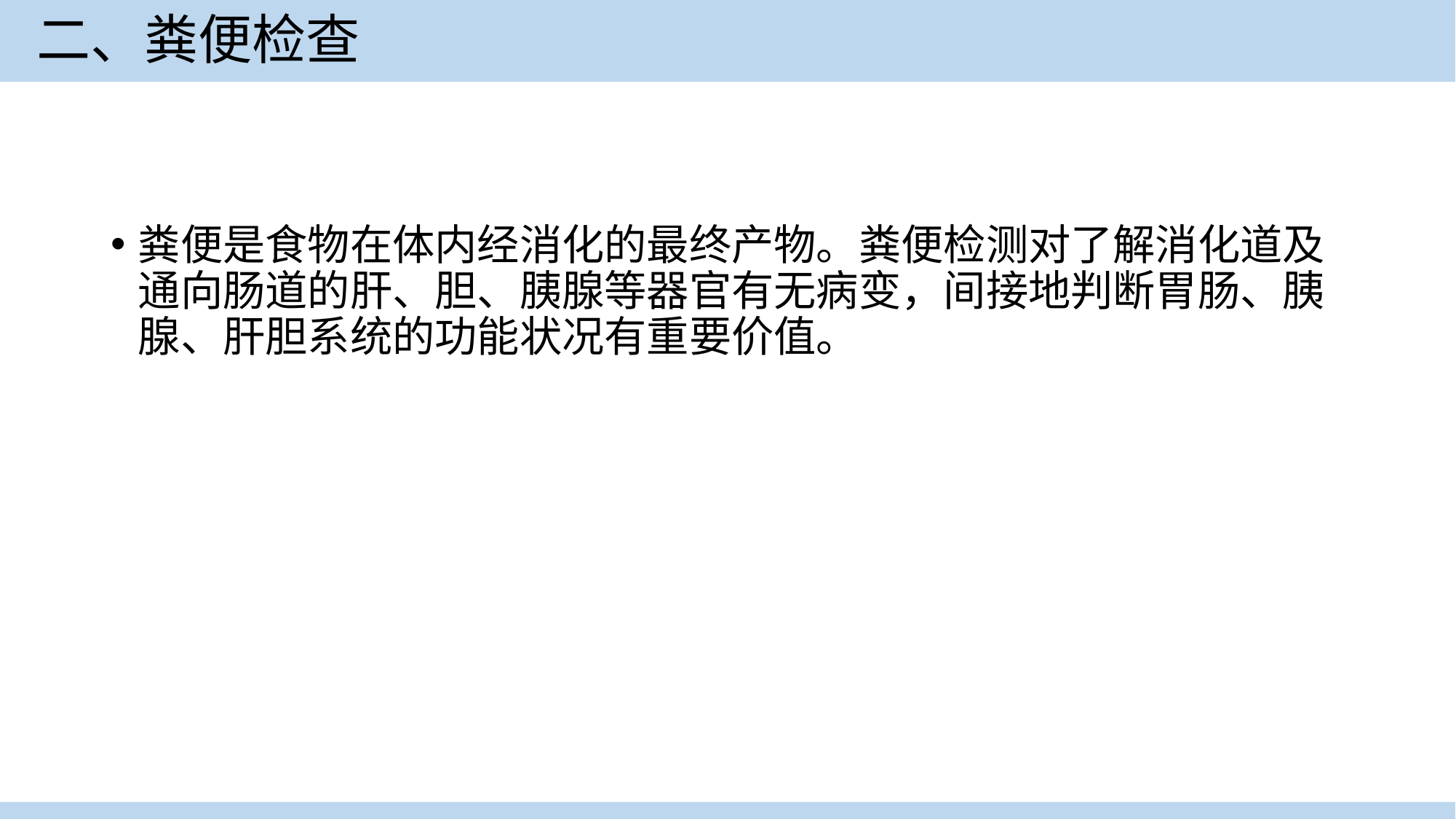

二、粪便检查
粪便是食物在体内经消化的最终产物。粪便检测对了解消化道及通向肠道的肝、胆、胰腺等器官有无病变，间接地判断胃肠、胰腺、肝胆系统的功能状况有重要价值。